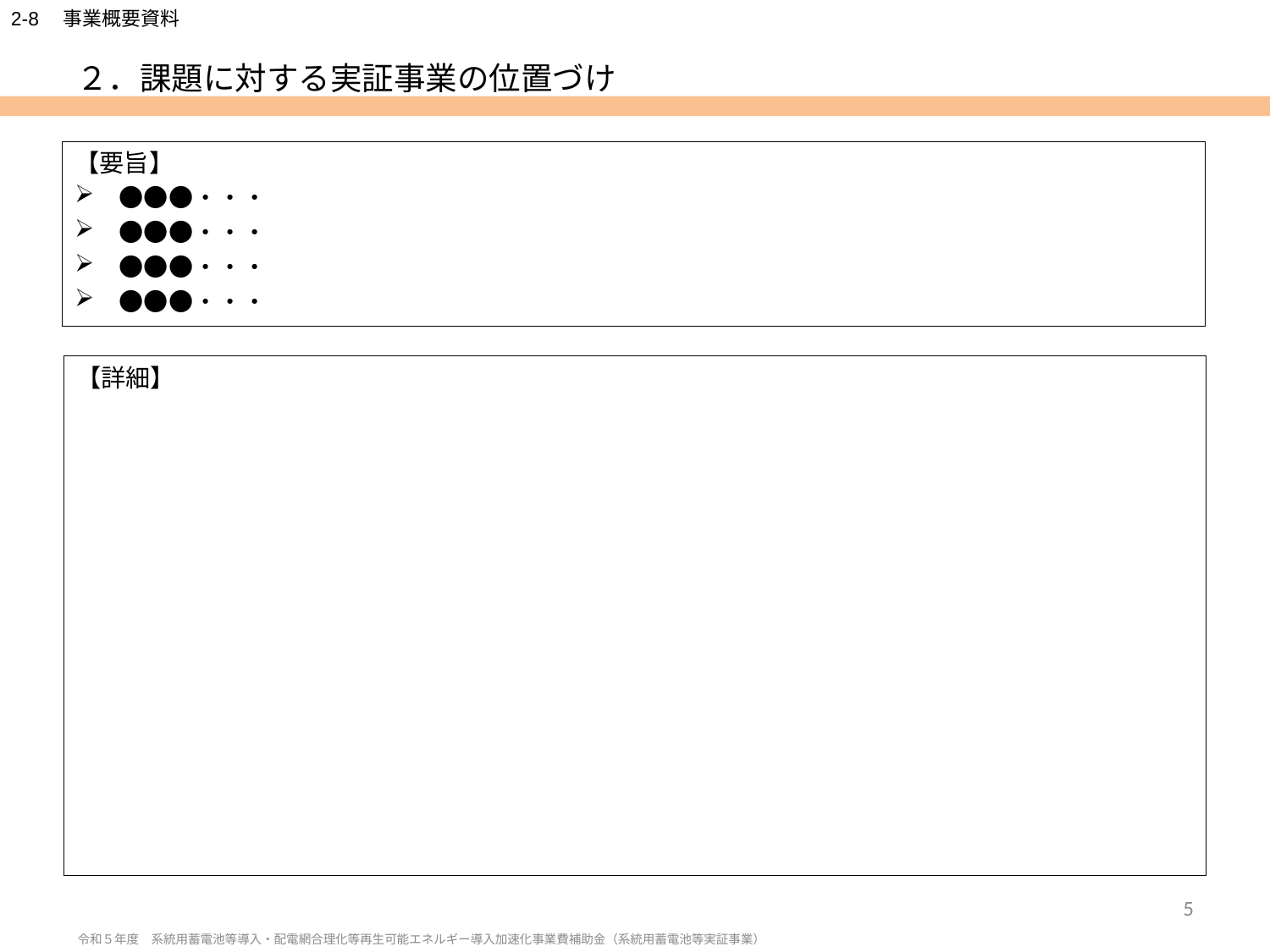

# ２．課題に対する実証事業の位置づけ
【要旨】
　●●●・・・
　●●●・・・
　●●●・・・
　●●●・・・
【詳細】
5